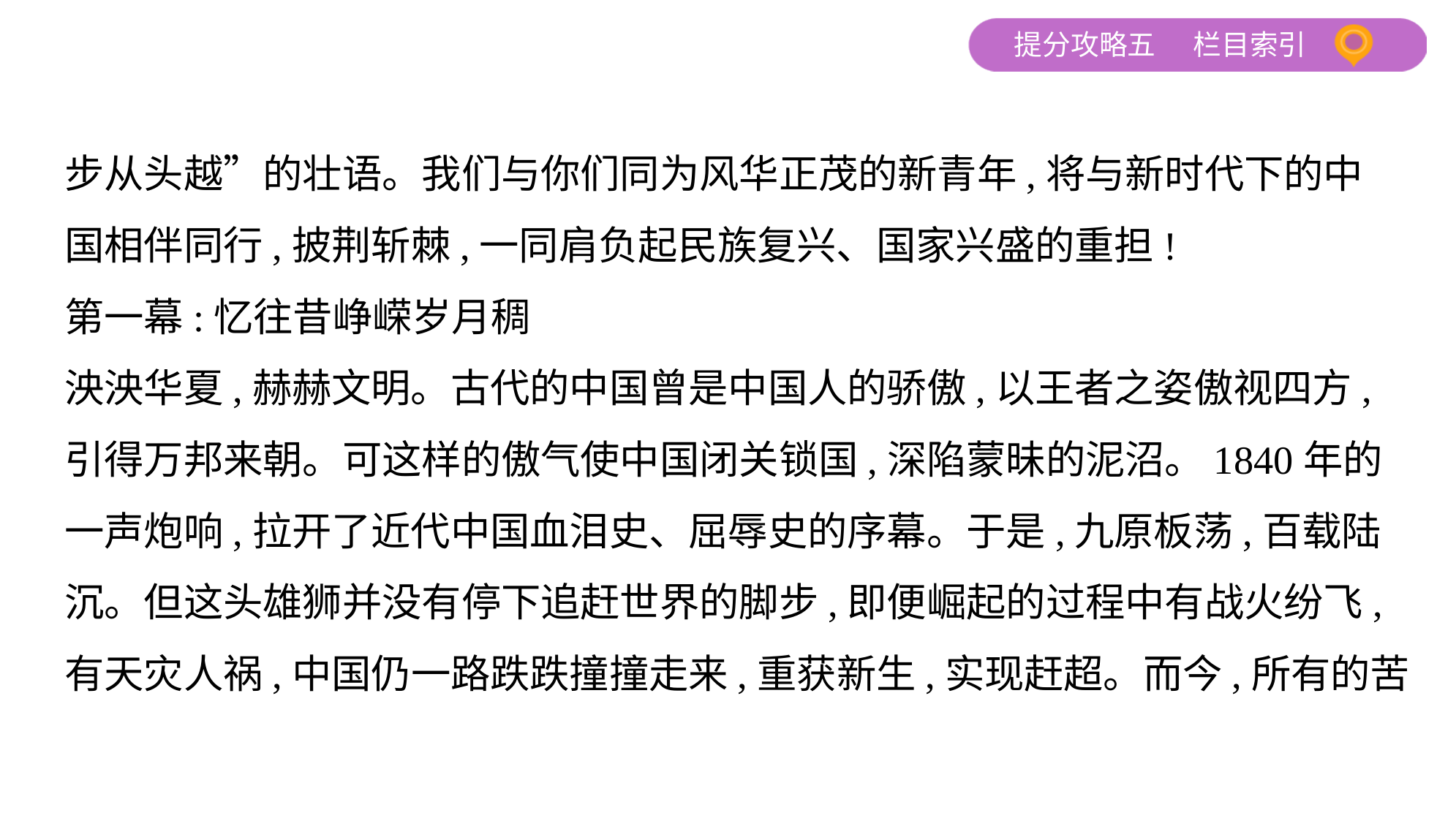

步从头越”的壮语。我们与你们同为风华正茂的新青年,将与新时代下的中
国相伴同行,披荆斩棘,一同肩负起民族复兴、国家兴盛的重担!
第一幕:忆往昔峥嵘岁月稠
泱泱华夏,赫赫文明。古代的中国曾是中国人的骄傲,以王者之姿傲视四方,
引得万邦来朝。可这样的傲气使中国闭关锁国,深陷蒙昧的泥沼。1840年的
一声炮响,拉开了近代中国血泪史、屈辱史的序幕。于是,九原板荡,百载陆
沉。但这头雄狮并没有停下追赶世界的脚步,即便崛起的过程中有战火纷飞,
有天灾人祸,中国仍一路跌跌撞撞走来,重获新生,实现赶超。而今,所有的苦